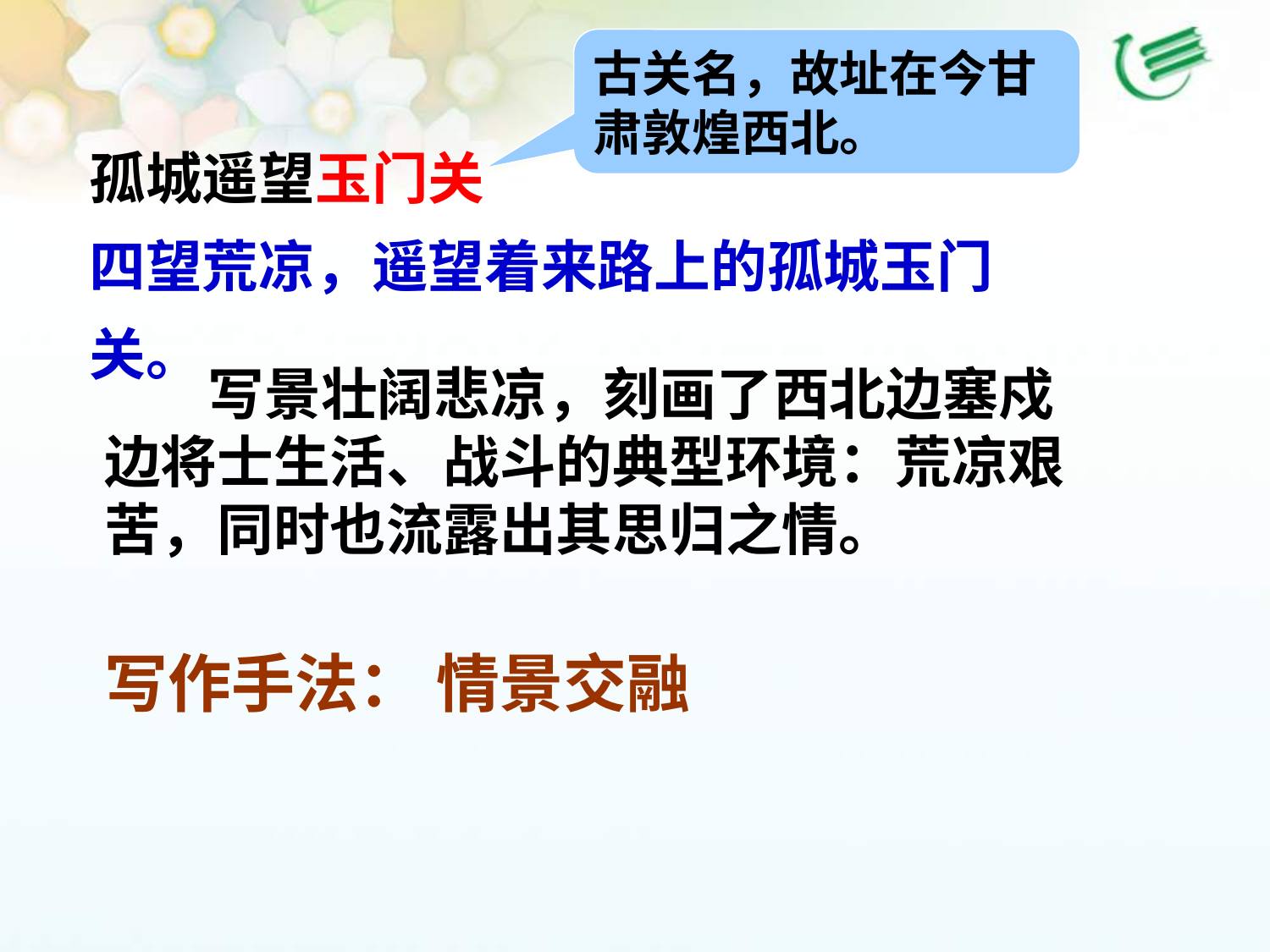

古关名，故址在今甘肃敦煌西北。
孤城遥望玉门关
四望荒凉，遥望着来路上的孤城玉门关。
       写景壮阔悲凉，刻画了西北边塞戍边将士生活、战斗的典型环境：荒凉艰苦，同时也流露出其思归之情。
写作手法： 情景交融